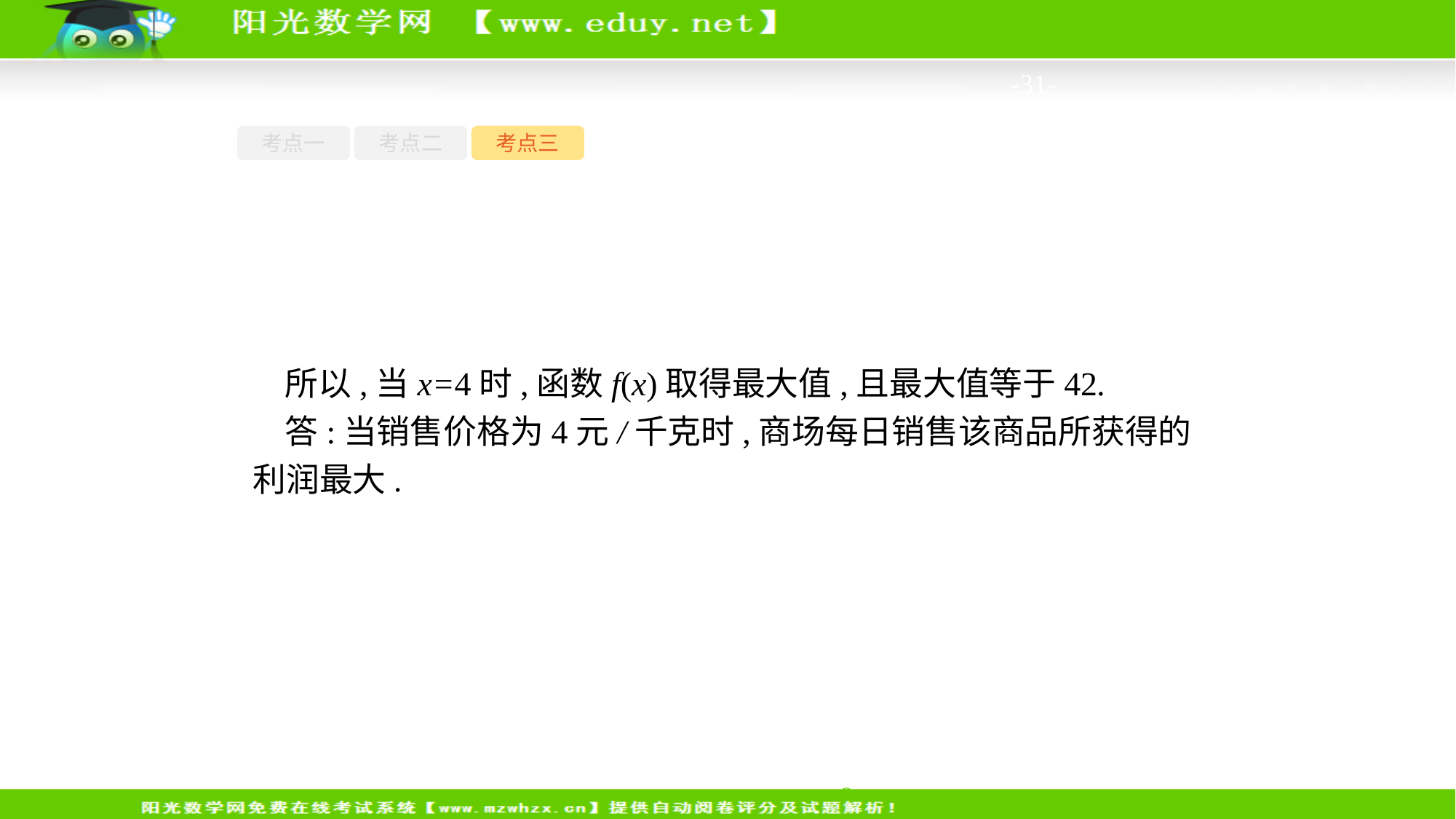

-31-
考点一
考点二
考点三
所以,当x=4时,函数f(x)取得最大值,且最大值等于42.
答:当销售价格为4元/千克时,商场每日销售该商品所获得的利润最大.